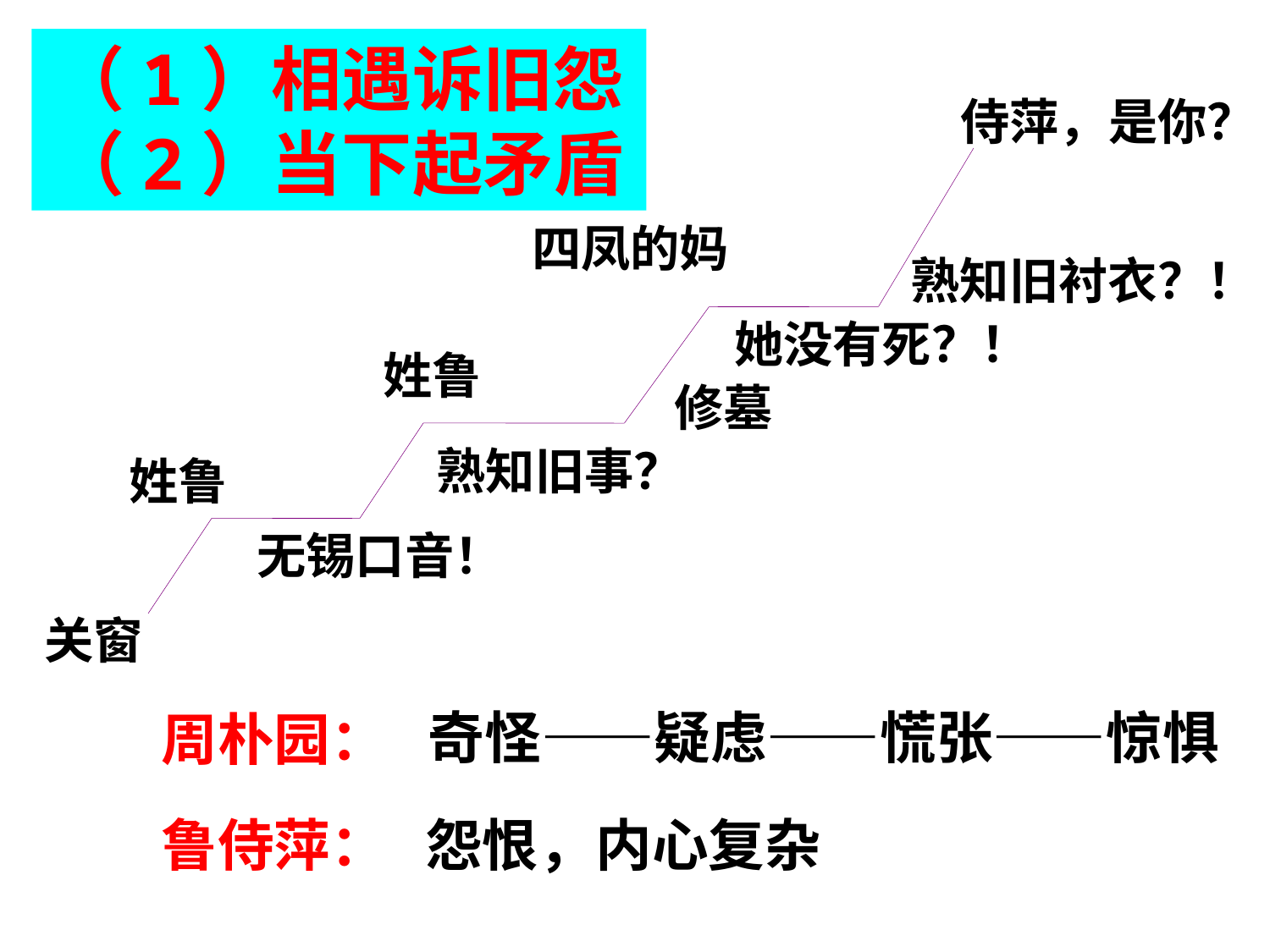

（1）相遇诉旧怨（2）当下起矛盾
侍萍，是你？

四凤的妈
熟知旧衬衣？！

她没有死？！

姓鲁
修墓

熟知旧事？
姓鲁

无锡口音！
关窗
奇怪——疑虑——慌张——惊惧
周朴园：
鲁侍萍：
怨恨，内心复杂